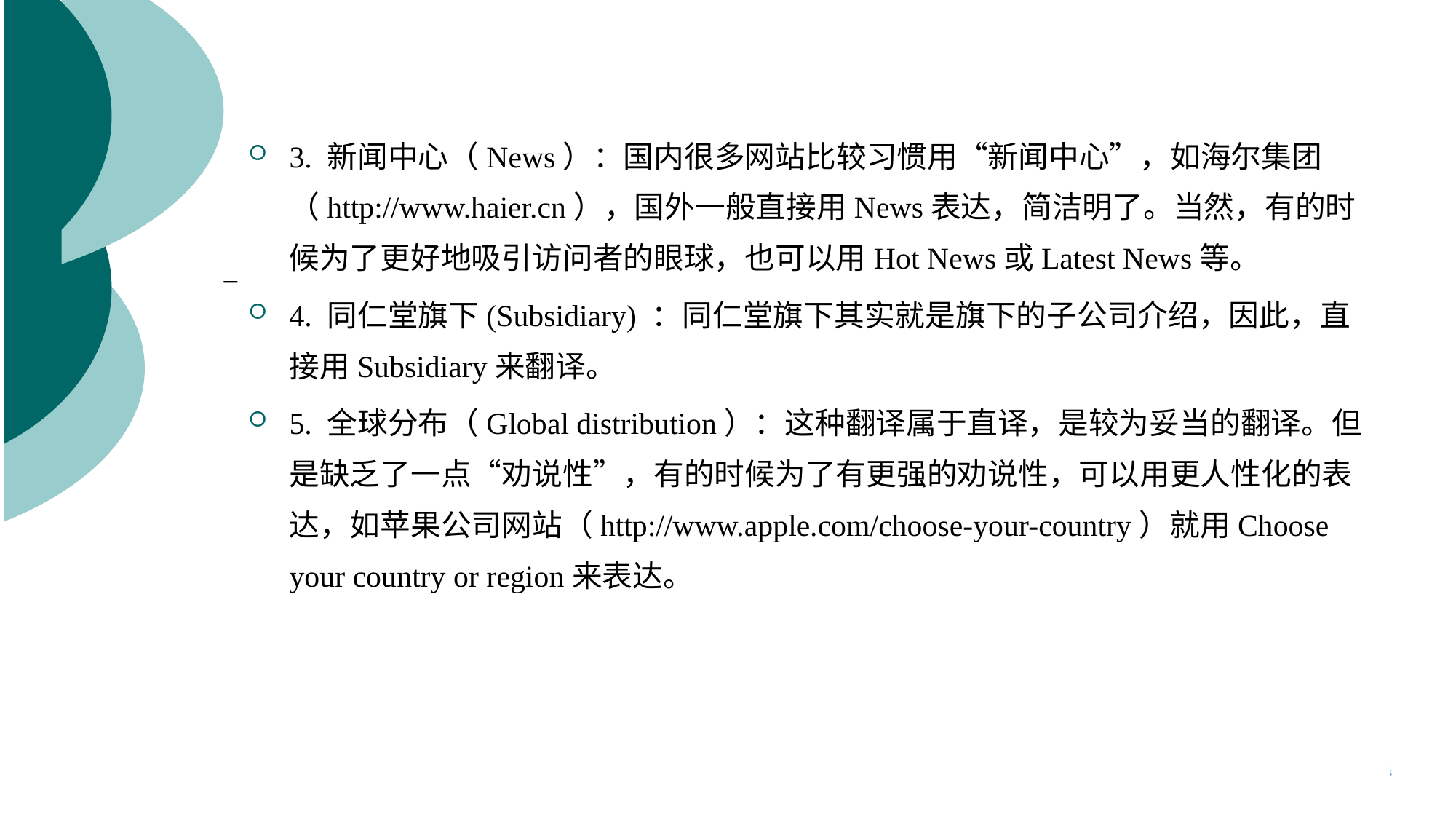

3. 新闻中心（News）：国内很多网站比较习惯用“新闻中心”，如海尔集团（http://www.haier.cn），国外一般直接用News表达，简洁明了。当然，有的时候为了更好地吸引访问者的眼球，也可以用Hot News或Latest News等。
4. 同仁堂旗下(Subsidiary) ：同仁堂旗下其实就是旗下的子公司介绍，因此，直接用Subsidiary来翻译。
5. 全球分布（Global distribution）：这种翻译属于直译，是较为妥当的翻译。但是缺乏了一点“劝说性”，有的时候为了有更强的劝说性，可以用更人性化的表达，如苹果公司网站（http://www.apple.com/choose-your-country）就用Choose your country or region来表达。